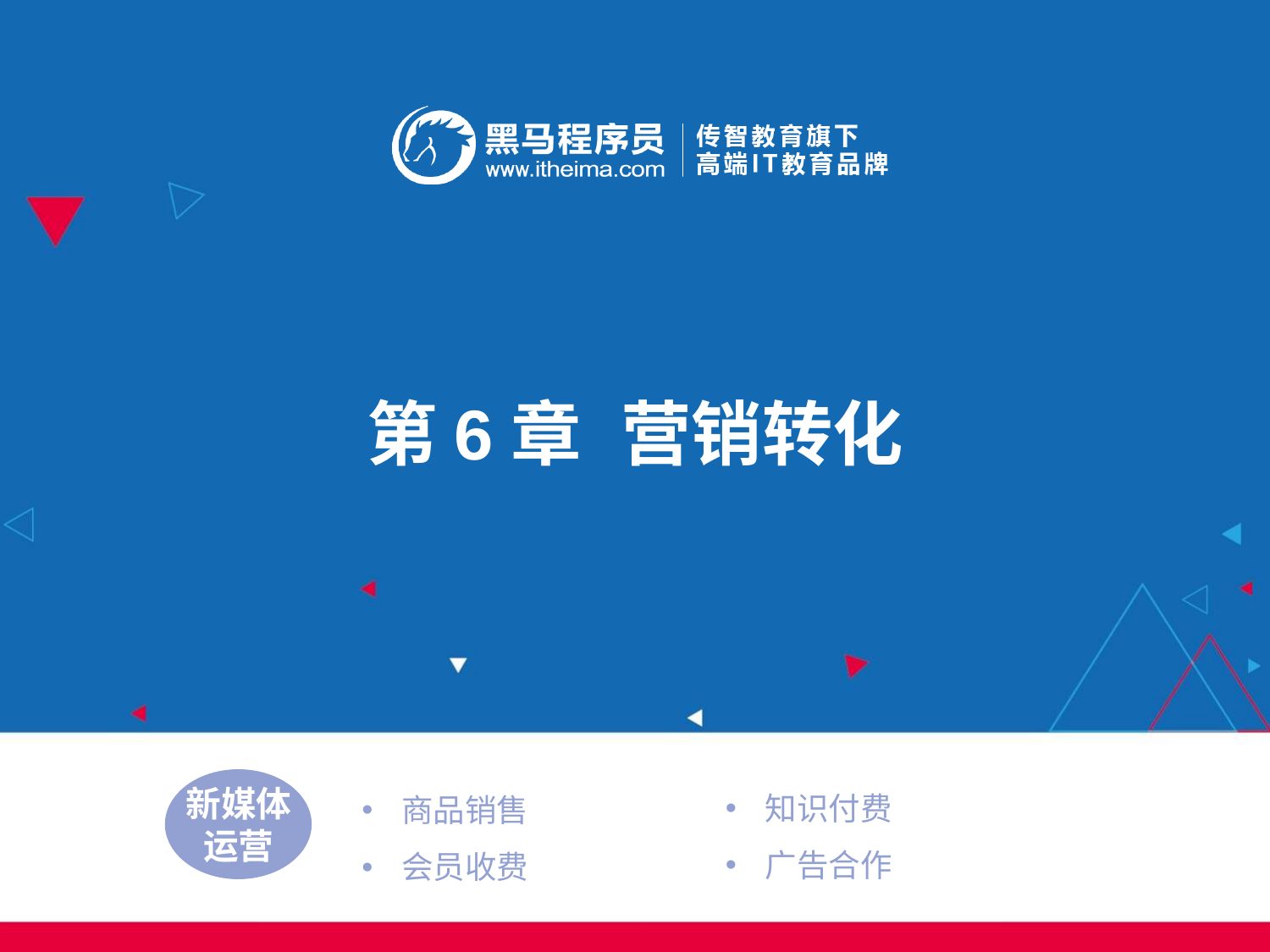

第6章	营销转化
知识付费
广告合作
商品销售
会员收费

新媒体
运营